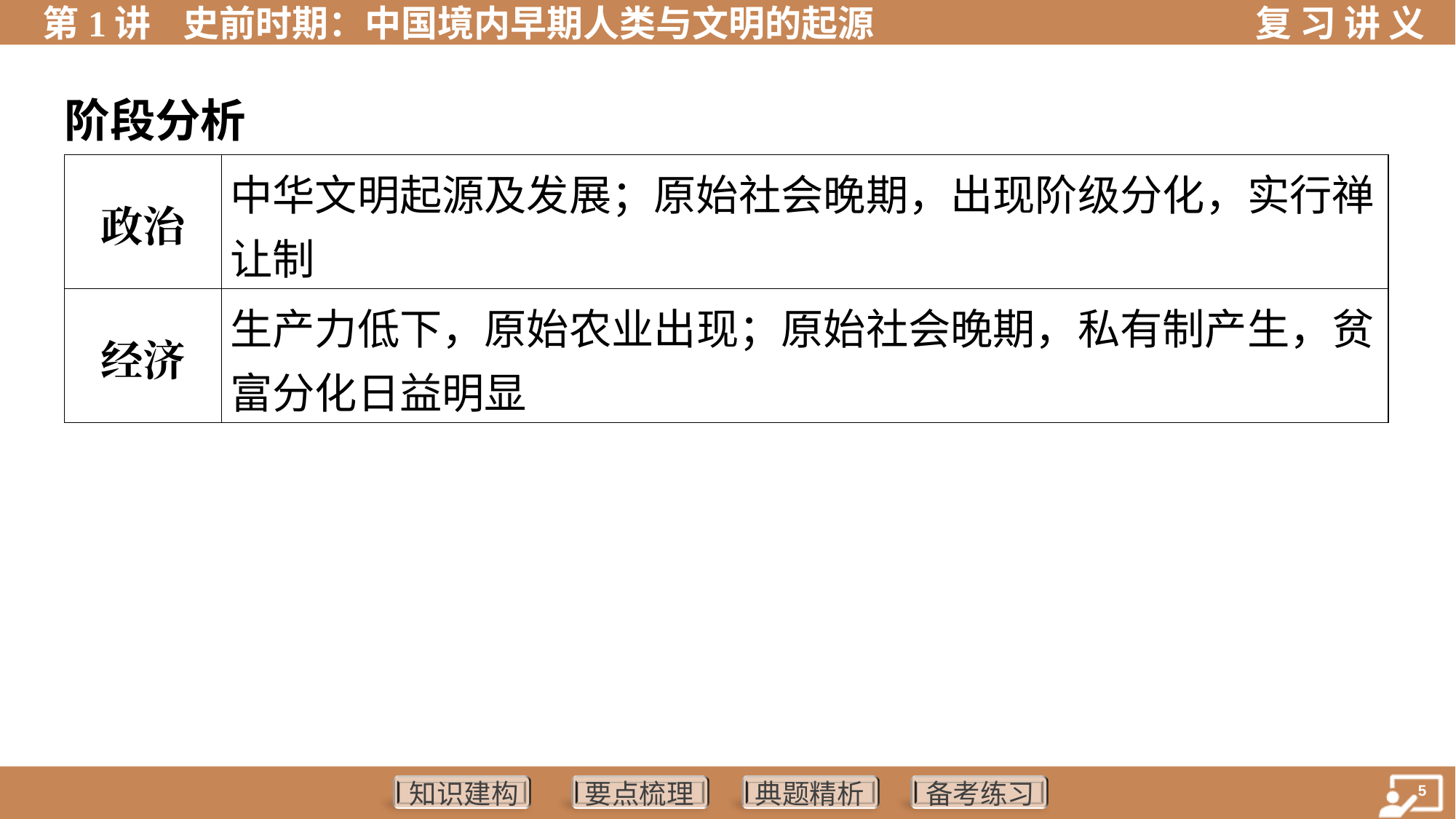

阶段分析
| 政治 | 中华文明起源及发展；原始社会晚期，出现阶级分化，实行禅 让制 |
| --- | --- |
| 经济 | 生产力低下，原始农业出现；原始社会晚期，私有制产生，贫 富分化日益明显 |